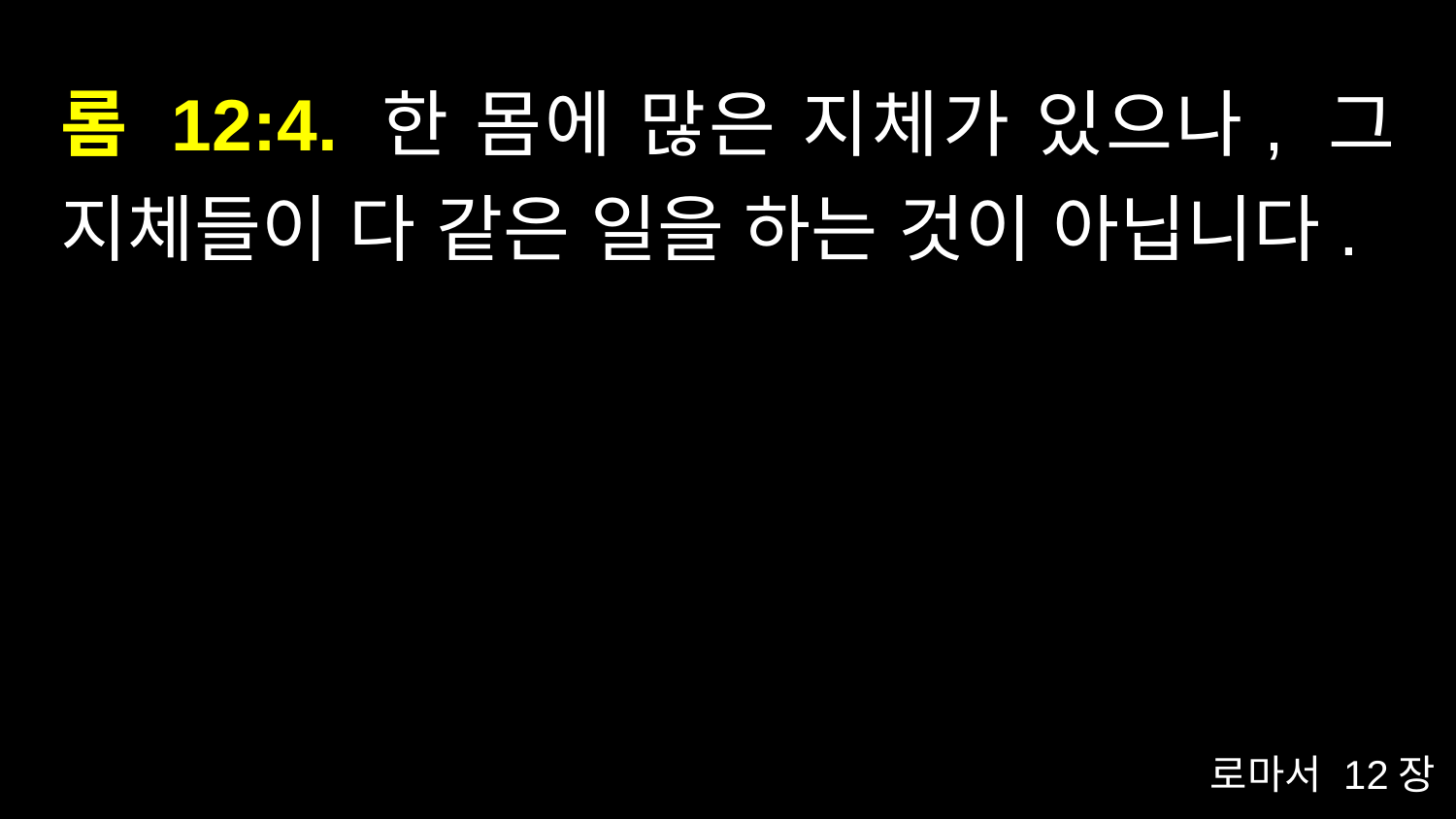

# 롬 12:4. 한 몸에 많은 지체가 있으나, 그 지체들이 다 같은 일을 하는 것이 아닙니다.
로마서 12장